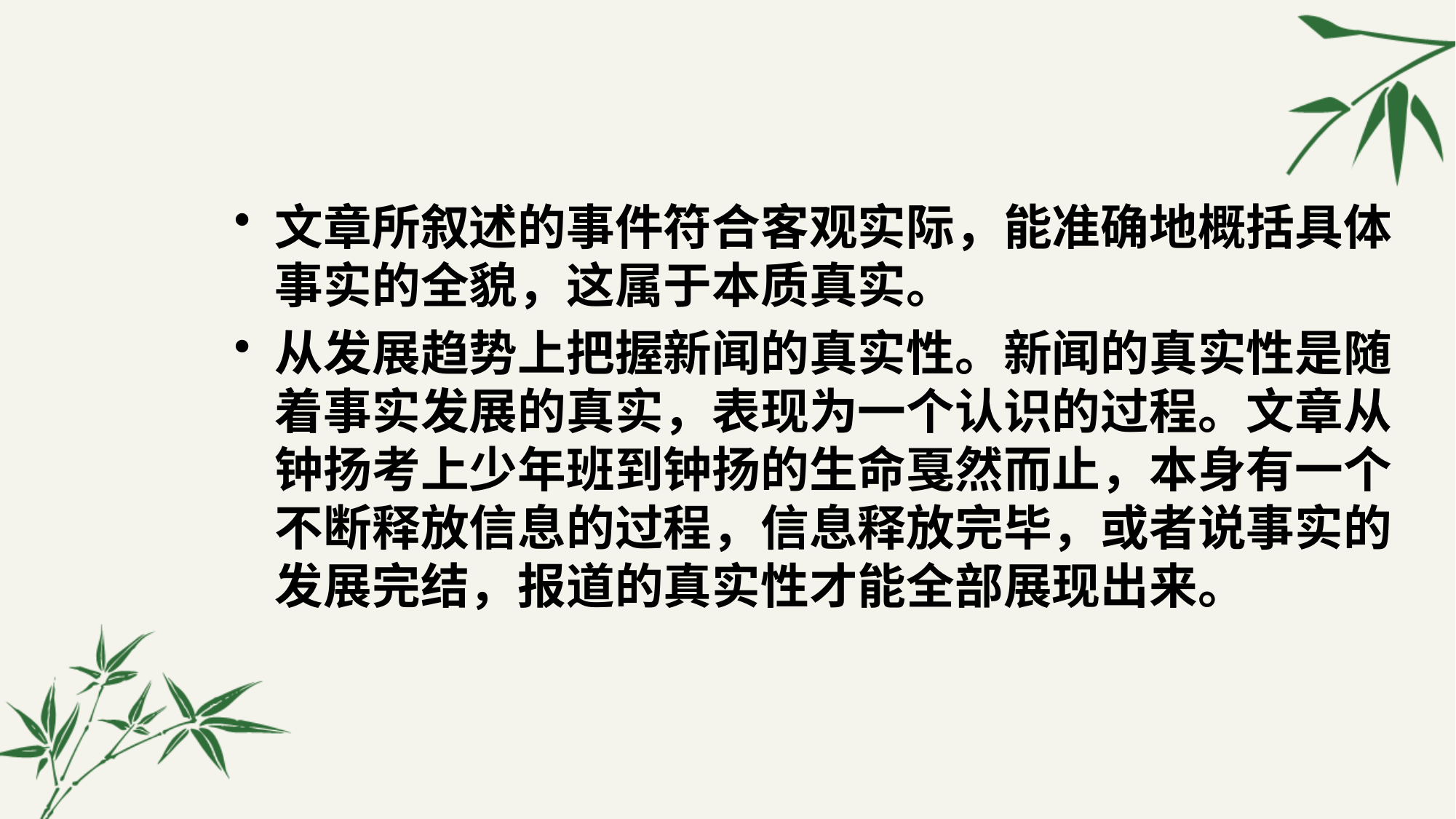

#
文章所叙述的事件符合客观实际，能准确地概括具体事实的全貌，这属于本质真实。
从发展趋势上把握新闻的真实性。新闻的真实性是随着事实发展的真实，表现为一个认识的过程。文章从钟扬考上少年班到钟扬的生命戛然而止，本身有一个不断释放信息的过程，信息释放完毕，或者说事实的发展完结，报道的真实性才能全部展现出来。